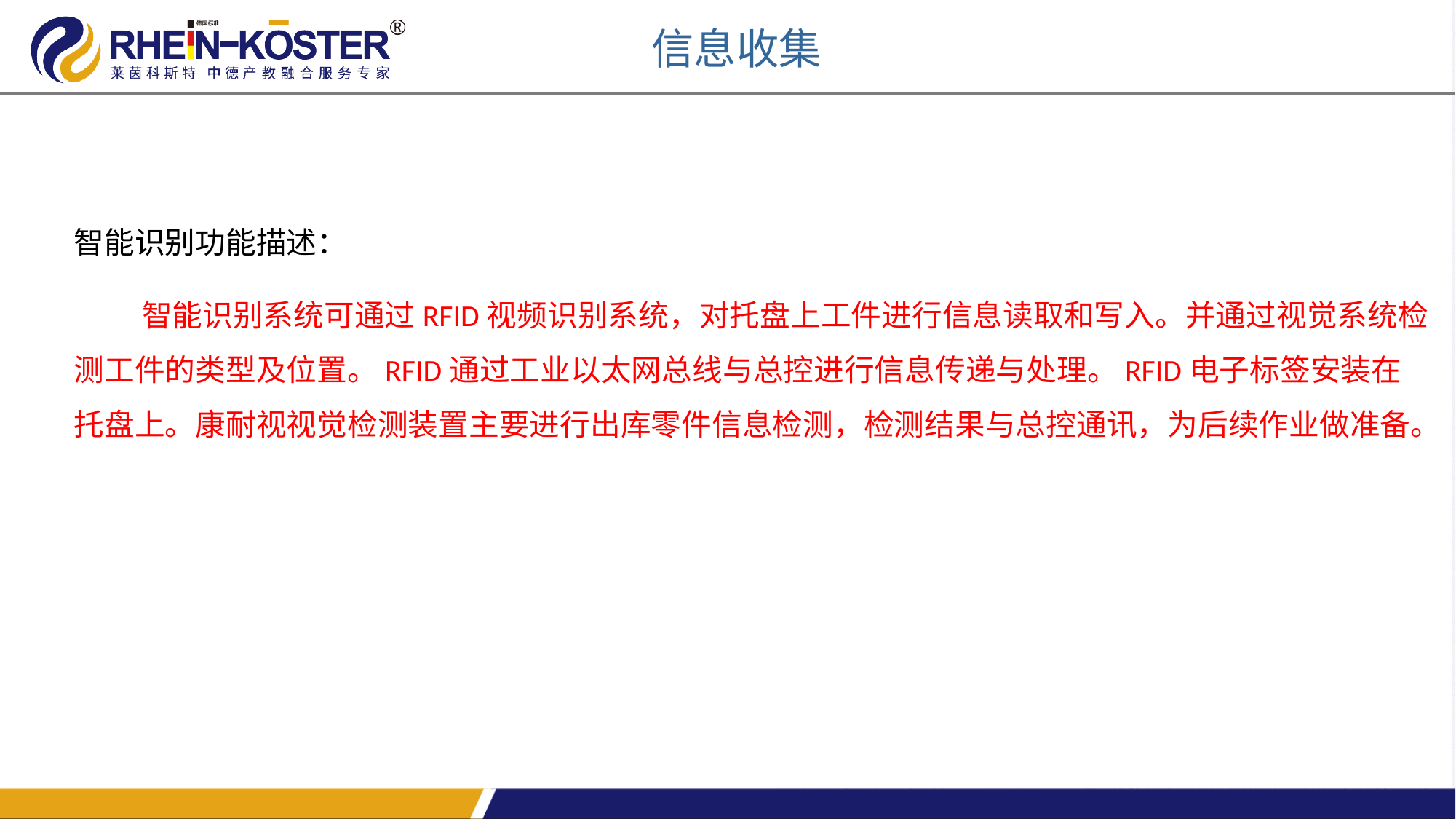

信息收集
智能识别功能描述：
         智能识别系统可通过RFID视频识别系统，对托盘上工件进行信息读取和写入。并通过视觉系统检测工件的类型及位置。RFID通过工业以太网总线与总控进行信息传递与处理。RFID电子标签安装在托盘上。康耐视视觉检测装置主要进行出库零件信息检测，检测结果与总控通讯，为后续作业做准备。